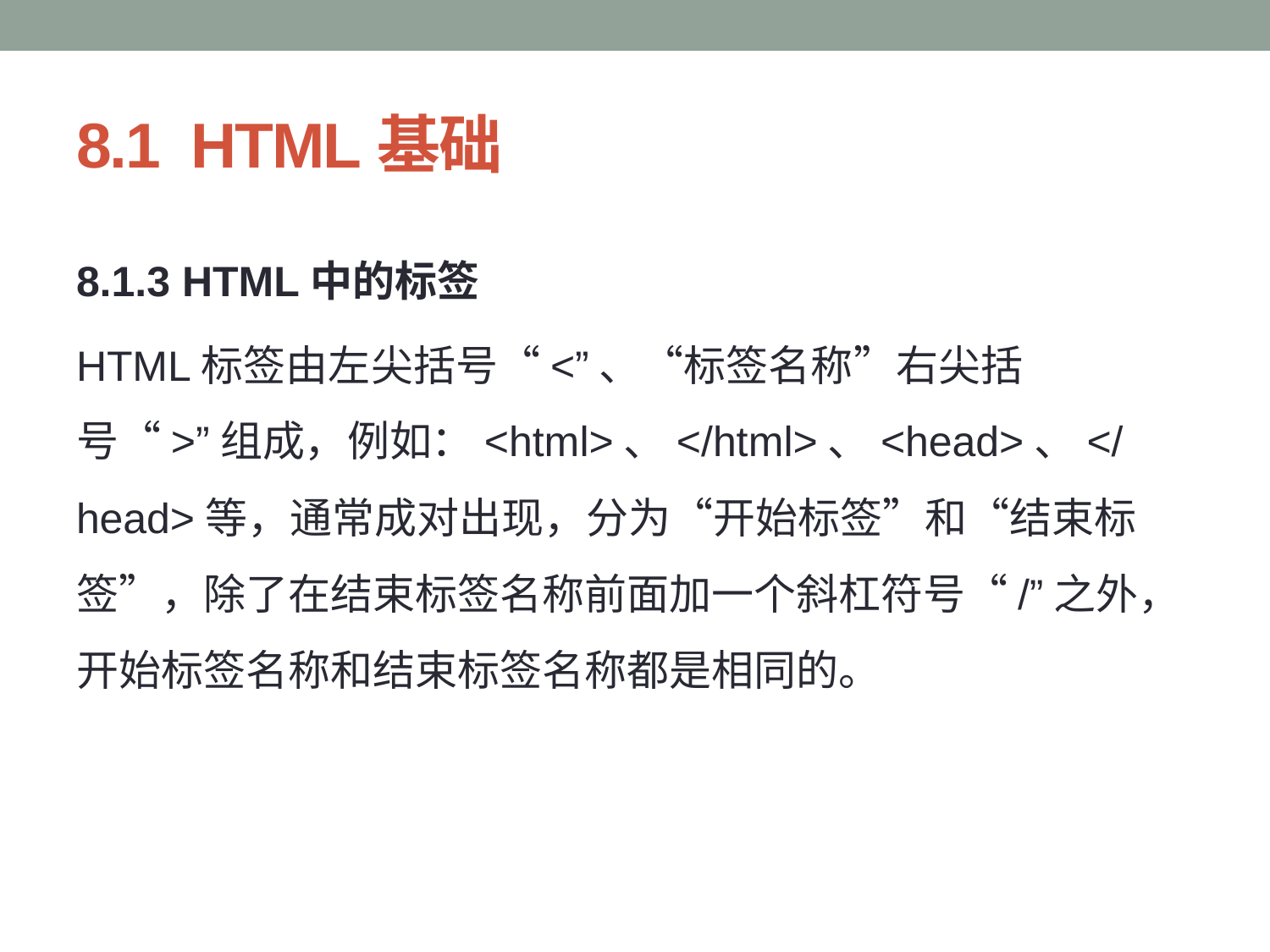

# 8.1  HTML基础
8.1.3 HTML中的标签
HTML标签由左尖括号“<”、“标签名称”右尖括号“>”组成，例如：<html>、</html>、<head>、</head>等，通常成对出现，分为“开始标签”和“结束标签”，除了在结束标签名称前面加一个斜杠符号“/”之外，开始标签名称和结束标签名称都是相同的。